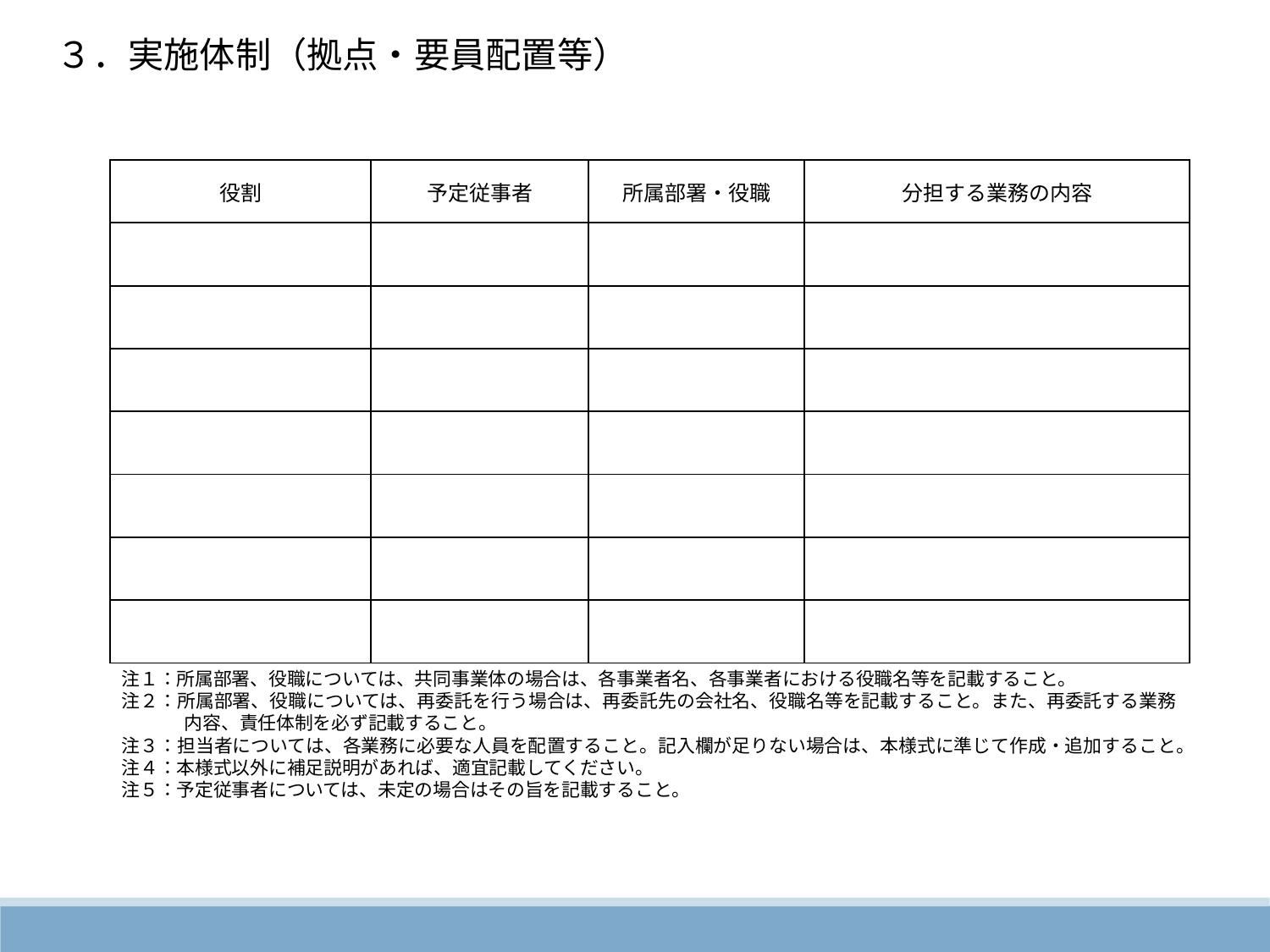

３．実施体制（拠点・要員配置等）
| 役割 | 予定従事者 | 所属部署・役職 | 分担する業務の内容 |
| --- | --- | --- | --- |
|  |  |  |  |
|  |  |  |  |
|  |  |  |  |
|  |  |  |  |
|  |  |  |  |
|  |  |  |  |
|  |  |  |  |
注１：所属部署、役職については、共同事業体の場合は、各事業者名、各事業者における役職名等を記載すること。
注２：所属部署、役職については、再委託を行う場合は、再委託先の会社名、役職名等を記載すること。また、再委託する業務内容、責任体制を必ず記載すること。
注３：担当者については、各業務に必要な人員を配置すること。記入欄が足りない場合は、本様式に準じて作成・追加すること。
注４：本様式以外に補足説明があれば、適宜記載してください。
注５：予定従事者については、未定の場合はその旨を記載すること。